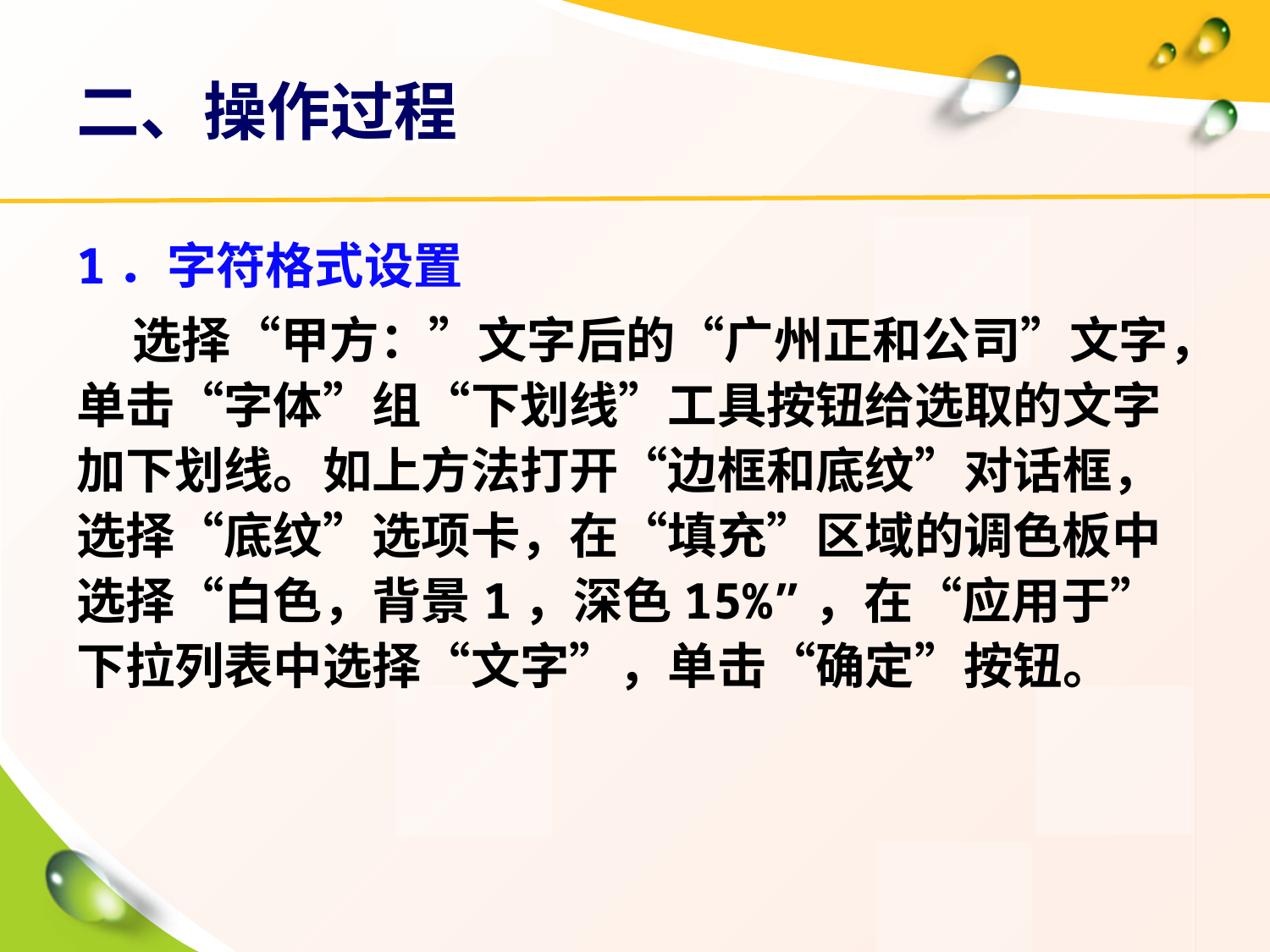

# 二、操作过程
1．字符格式设置
    选择“甲方：”文字后的“广州正和公司”文字，单击“字体”组“下划线”工具按钮给选取的文字加下划线。如上方法打开“边框和底纹”对话框，选择“底纹”选项卡，在“填充”区域的调色板中选择“白色，背景1，深色15%”，在“应用于”下拉列表中选择“文字”，单击“确定”按钮。